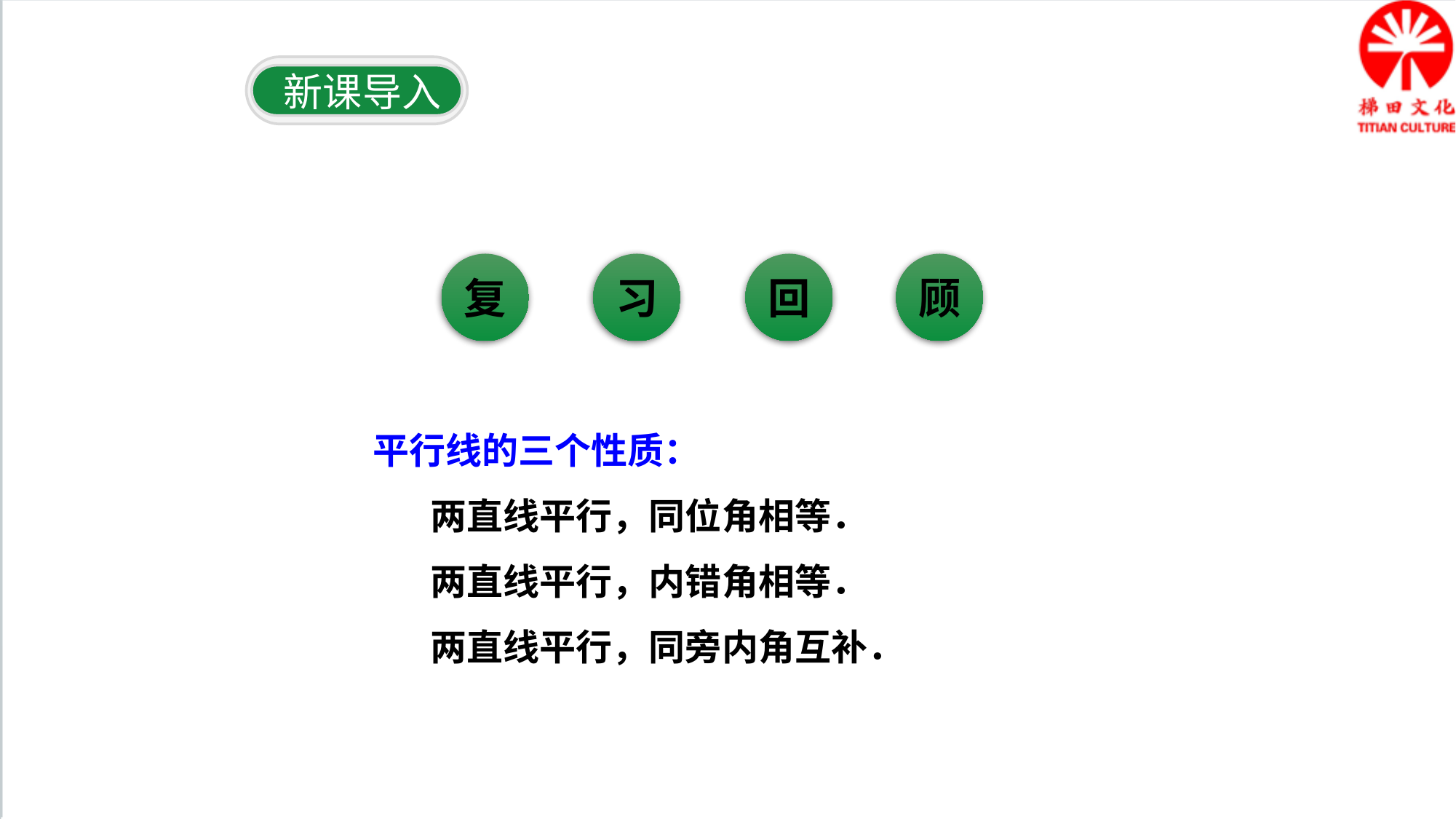

新课导入
复
习
回
顾
平行线的三个性质：
      两直线平行，同位角相等．
      两直线平行，内错角相等．
      两直线平行，同旁内角互补．